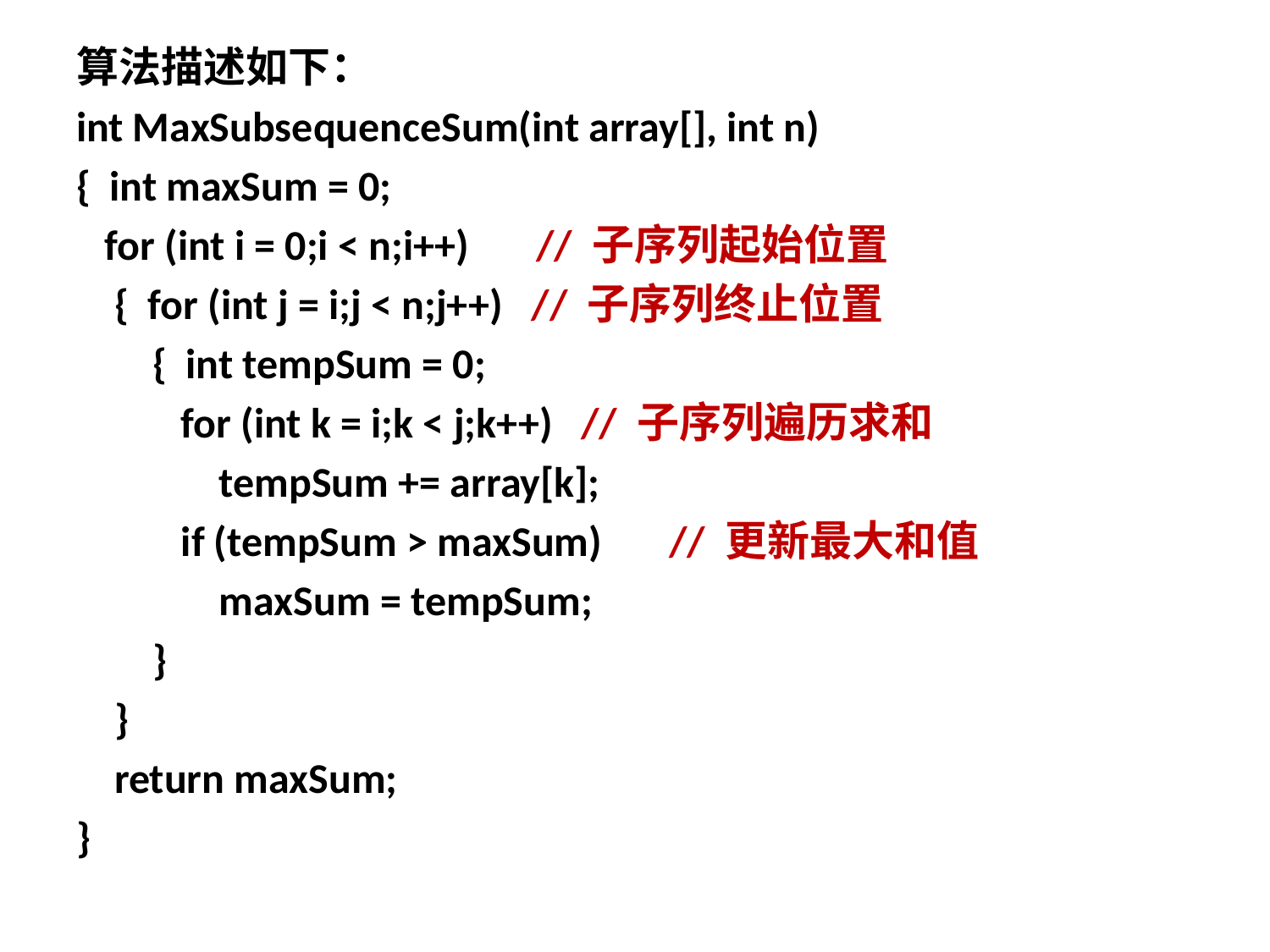

算法描述如下：
int MaxSubsequenceSum(int array[], int n)
{  int maxSum = 0;
   for (int i = 0;i < n;i++)       // 子序列起始位置
    {  for (int j = i;j < n;j++)   // 子序列终止位置
        {  int tempSum = 0;
           for (int k = i;k < j;k++)   // 子序列遍历求和
               tempSum += array[k];
           if (tempSum > maxSum)       // 更新最大和值
               maxSum = tempSum;
        }
    }
    return maxSum;
}